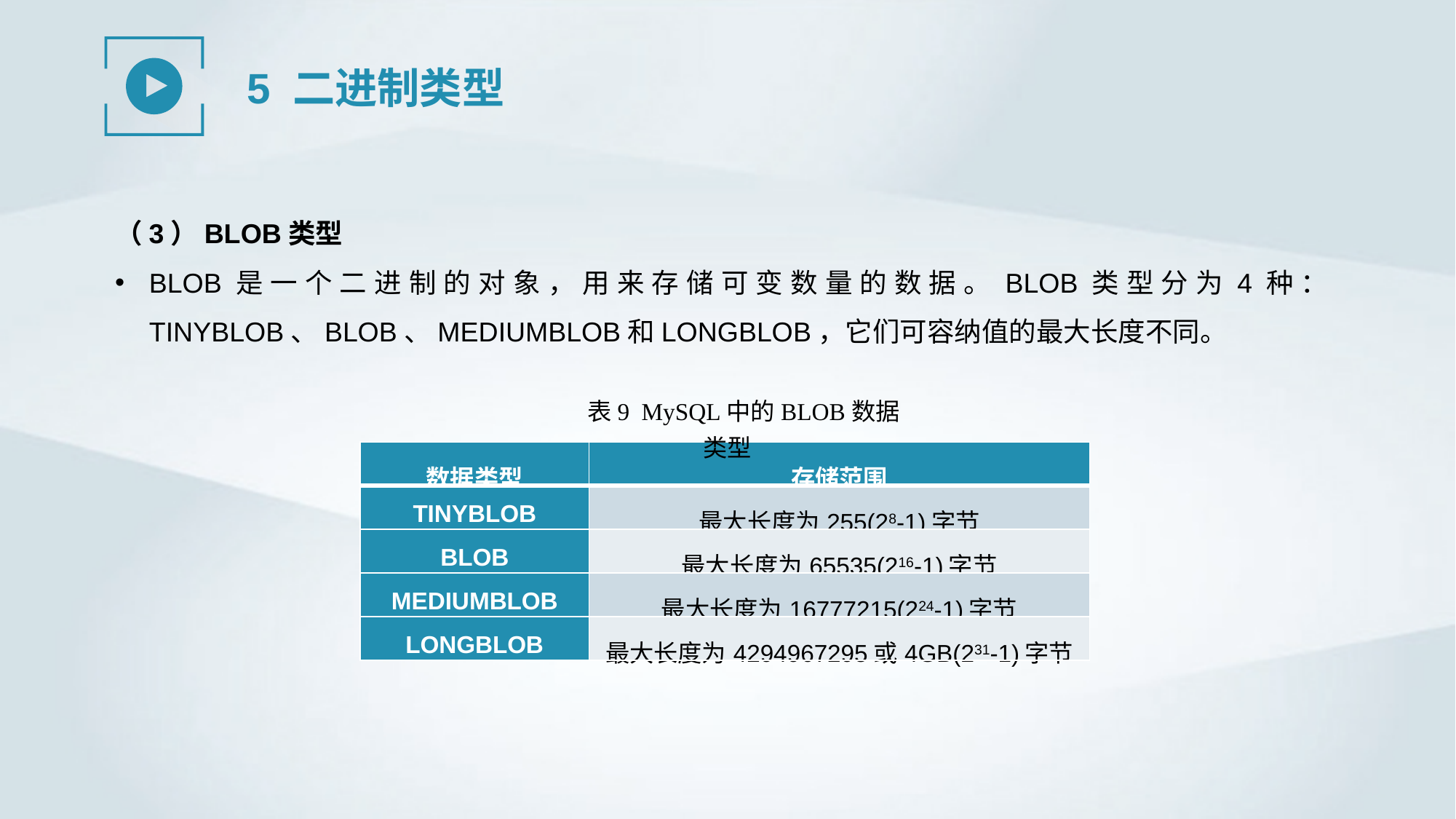

5 二进制类型
（3）BLOB类型
BLOB是一个二进制的对象，用来存储可变数量的数据。BLOB类型分为4种：TINYBLOB、BLOB、MEDIUMBLOB和LONGBLOB，它们可容纳值的最大长度不同。
表9  MySQL中的BLOB数据类型
| 数据类型 | 存储范围 |
| --- | --- |
| TINYBLOB | 最大长度为255(28-1)字节 |
| BLOB | 最大长度为65535(216-1)字节 |
| MEDIUMBLOB | 最大长度为16777215(224-1)字节 |
| LONGBLOB | 最大长度为4294967295或4GB(231-1)字节 |